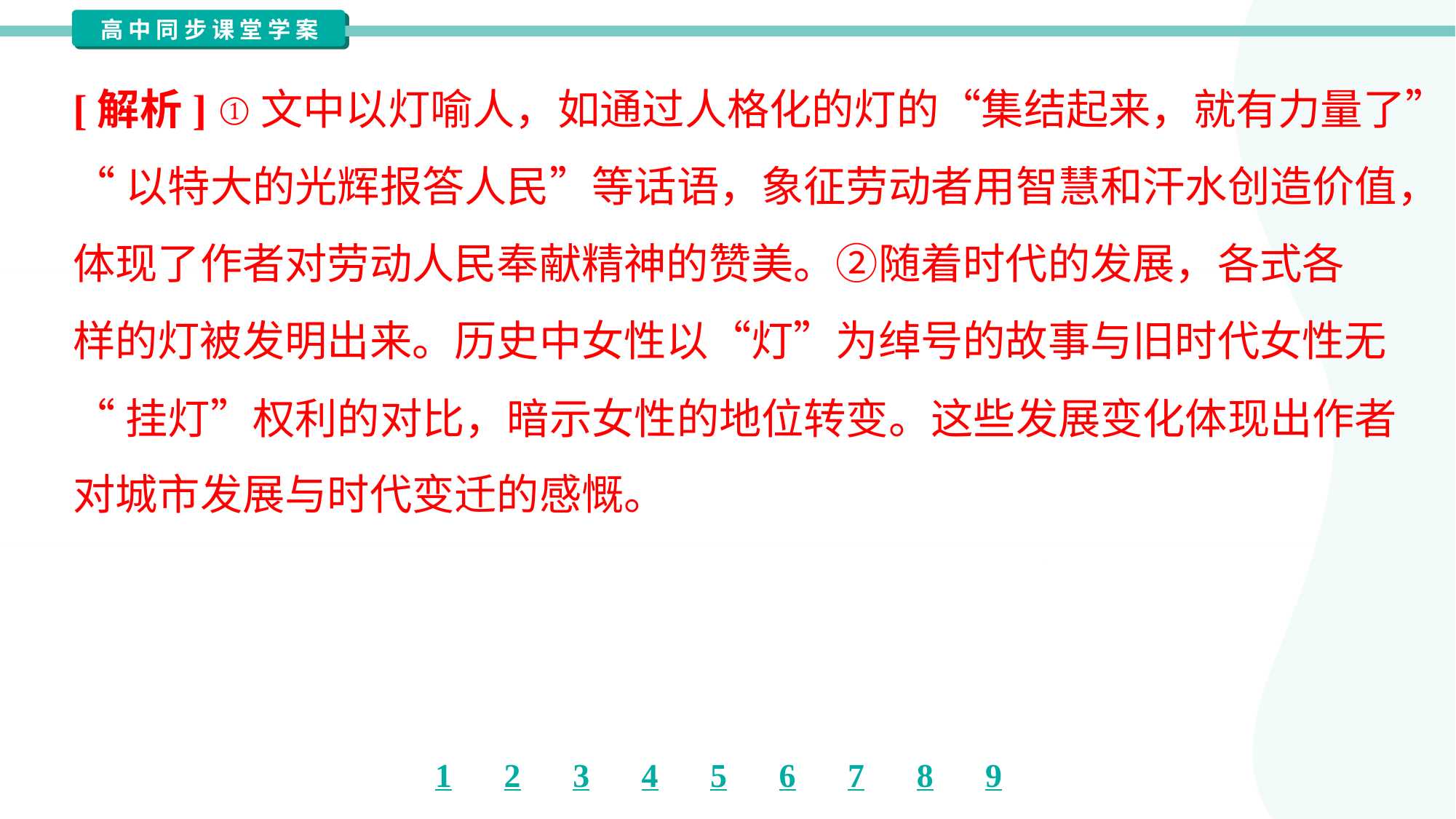

[解析] ①文中以灯喻人，如通过人格化的灯的“集结起来，就有力量了”
“以特大的光辉报答人民”等话语，象征劳动者用智慧和汗水创造价值，
体现了作者对劳动人民奉献精神的赞美。②随着时代的发展，各式各
样的灯被发明出来。历史中女性以“灯”为绰号的故事与旧时代女性无
“挂灯”权利的对比，暗示女性的地位转变。这些发展变化体现出作者
对城市发展与时代变迁的感慨。